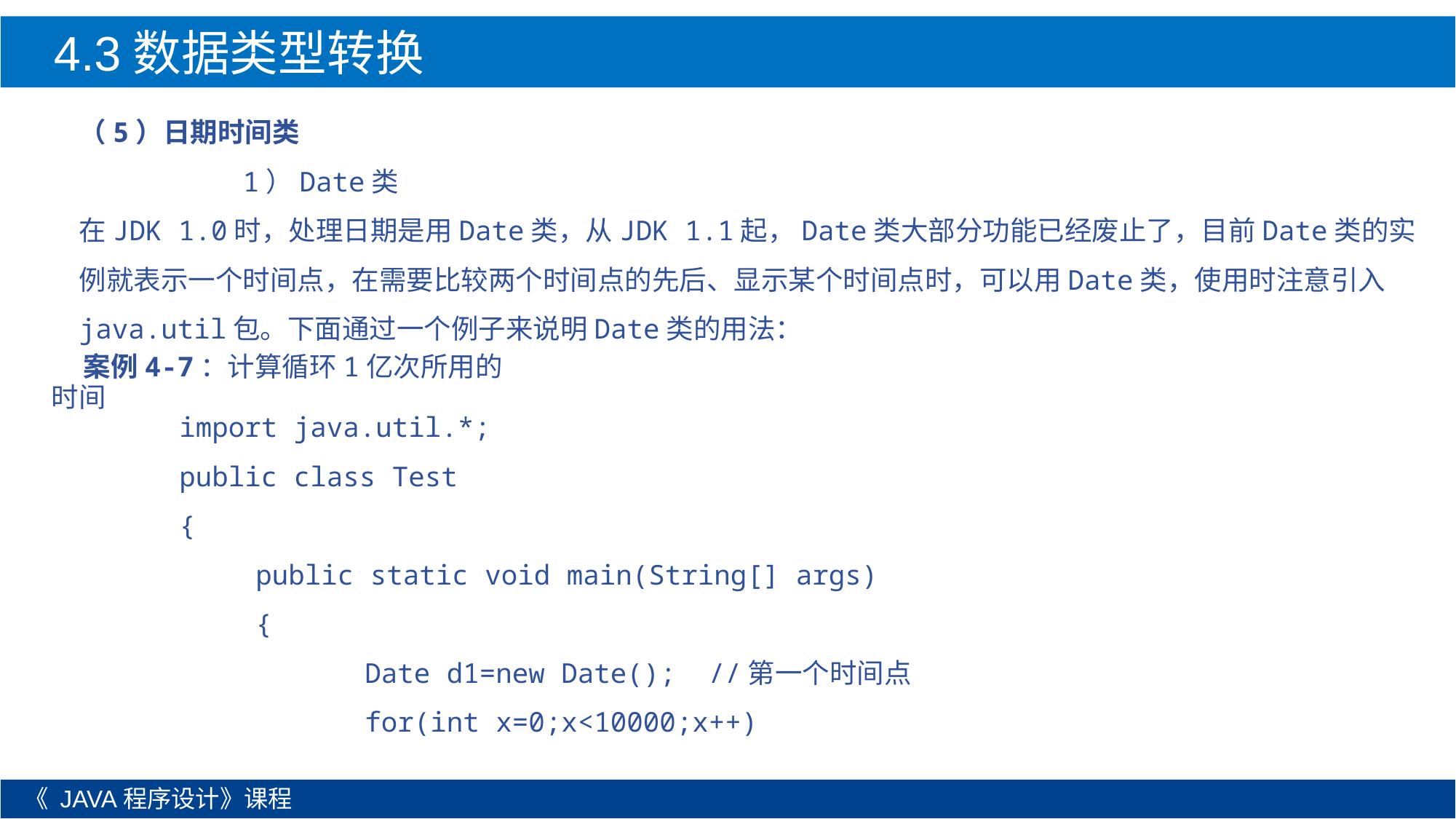

4.3数据类型转换
（5）日期时间类
          1）Date类
在JDK 1.0时，处理日期是用Date类，从JDK 1.1起，Date类大部分功能已经废止了，目前Date类的实例就表示一个时间点，在需要比较两个时间点的先后、显示某个时间点时，可以用Date类，使用时注意引入java.util包。下面通过一个例子来说明Date类的用法：
案例4-7：计算循环1亿次所用的时间
import java.util.*;
public class Test
{
	public static void main(String[] args)
	{
		Date d1=new Date();  //第一个时间点
		for(int x=0;x<10000;x++)
《 JAVA程序设计》课程